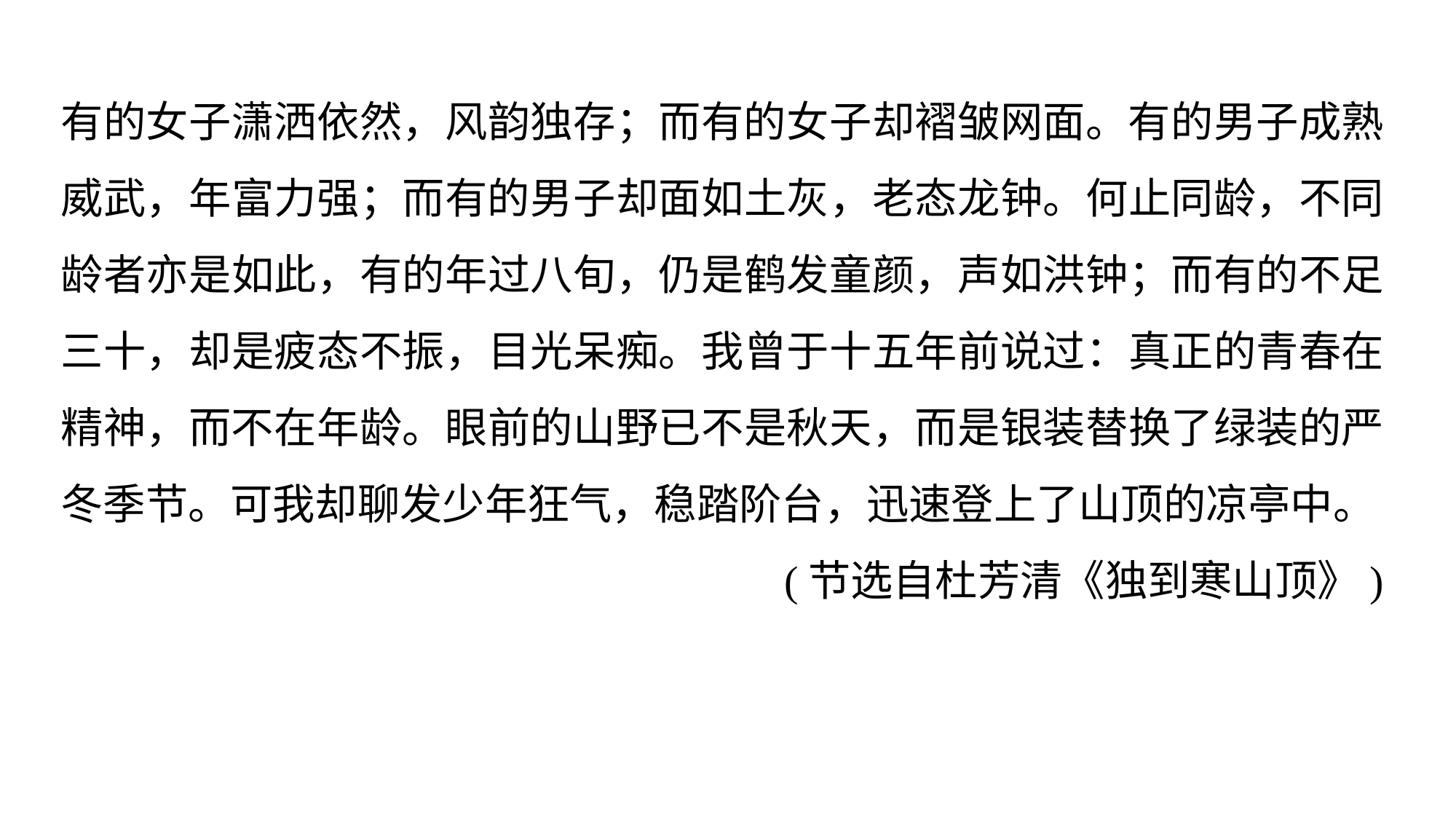

有的女子潇洒依然，风韵独存；而有的女子却褶皱网面。有的男子成熟威武，年富力强；而有的男子却面如土灰，老态龙钟。何止同龄，不同龄者亦是如此，有的年过八旬，仍是鹤发童颜，声如洪钟；而有的不足三十，却是疲态不振，目光呆痴。我曾于十五年前说过：真正的青春在精神，而不在年龄。眼前的山野已不是秋天，而是银装替换了绿装的严冬季节。可我却聊发少年狂气，稳踏阶台，迅速登上了山顶的凉亭中。
(节选自杜芳清《独到寒山顶》)